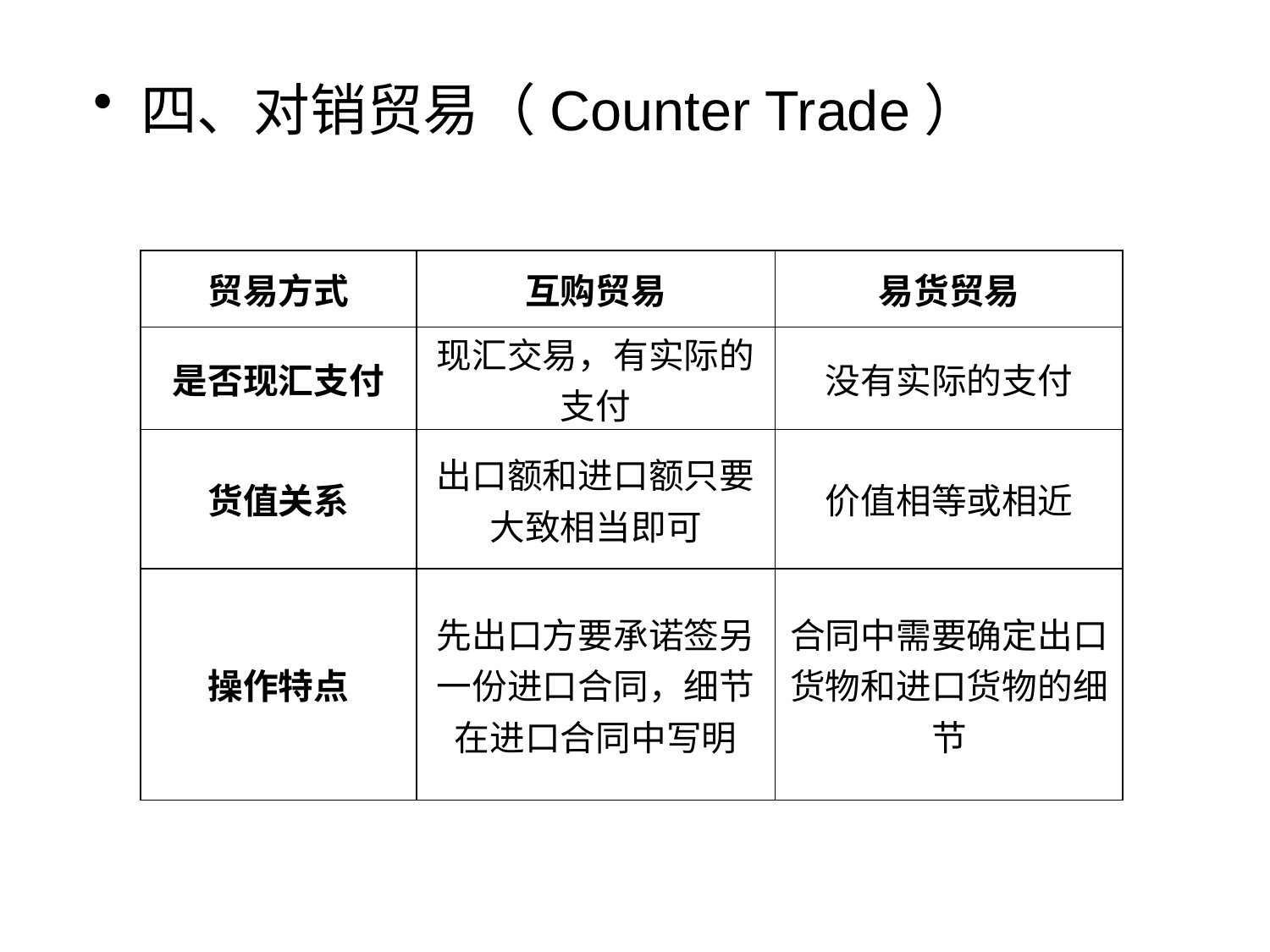

四、对销贸易（Counter Trade）
| 贸易方式 | 互购贸易 | 易货贸易 |
| --- | --- | --- |
| 是否现汇支付 | 现汇交易，有实际的支付 | 没有实际的支付 |
| 货值关系 | 出口额和进口额只要大致相当即可 | 价值相等或相近 |
| 操作特点 | 先出口方要承诺签另一份进口合同，细节在进口合同中写明 | 合同中需要确定出口货物和进口货物的细节 |